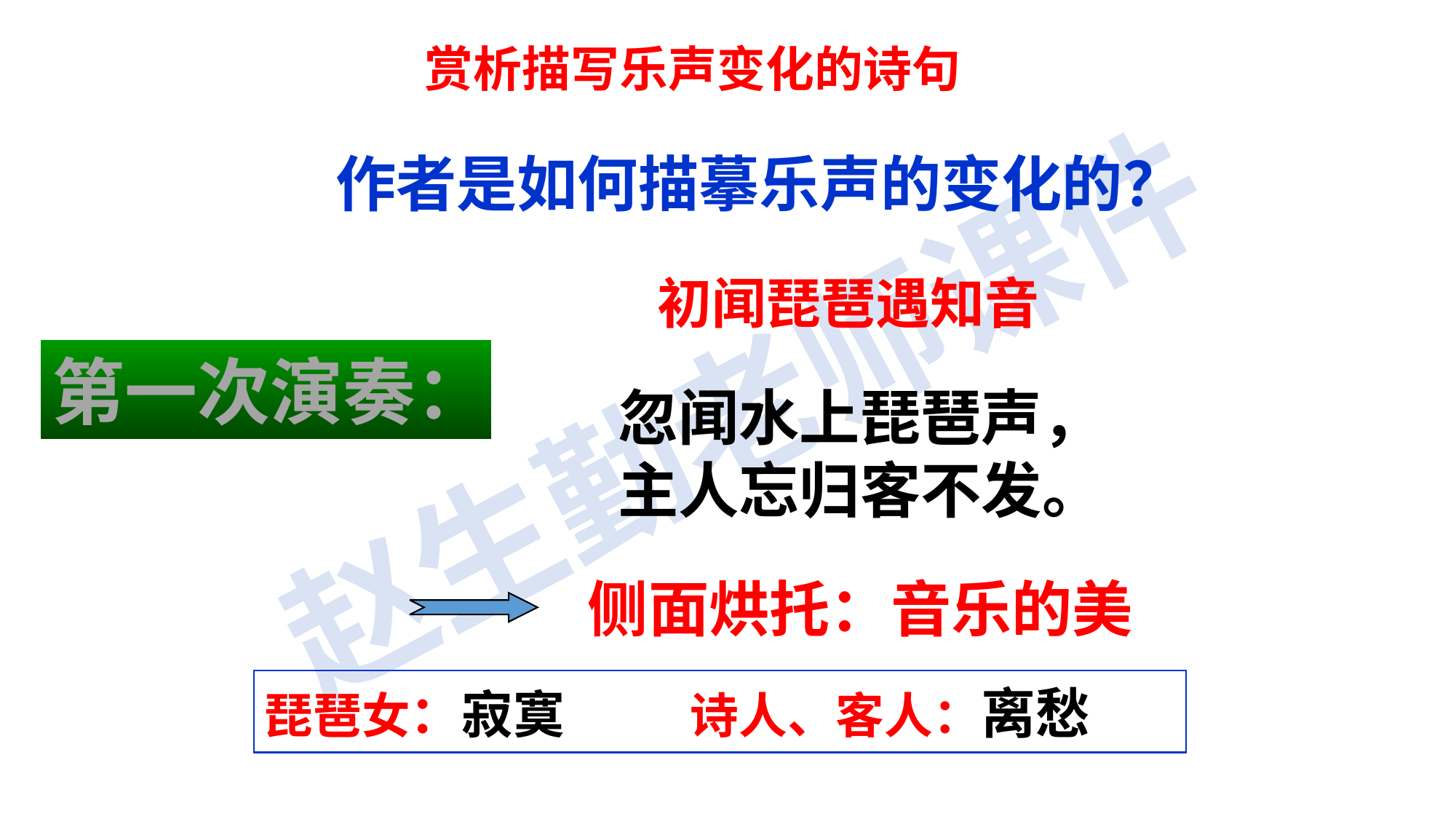

赏析描写乐声变化的诗句
    作者是如何描摹乐声的变化的？
初闻琵琶遇知音
第一次演奏：
忽闻水上琵琶声，主人忘归客不发。
侧面烘托：音乐的美

琵琶女：寂寞             诗人、客人：离愁